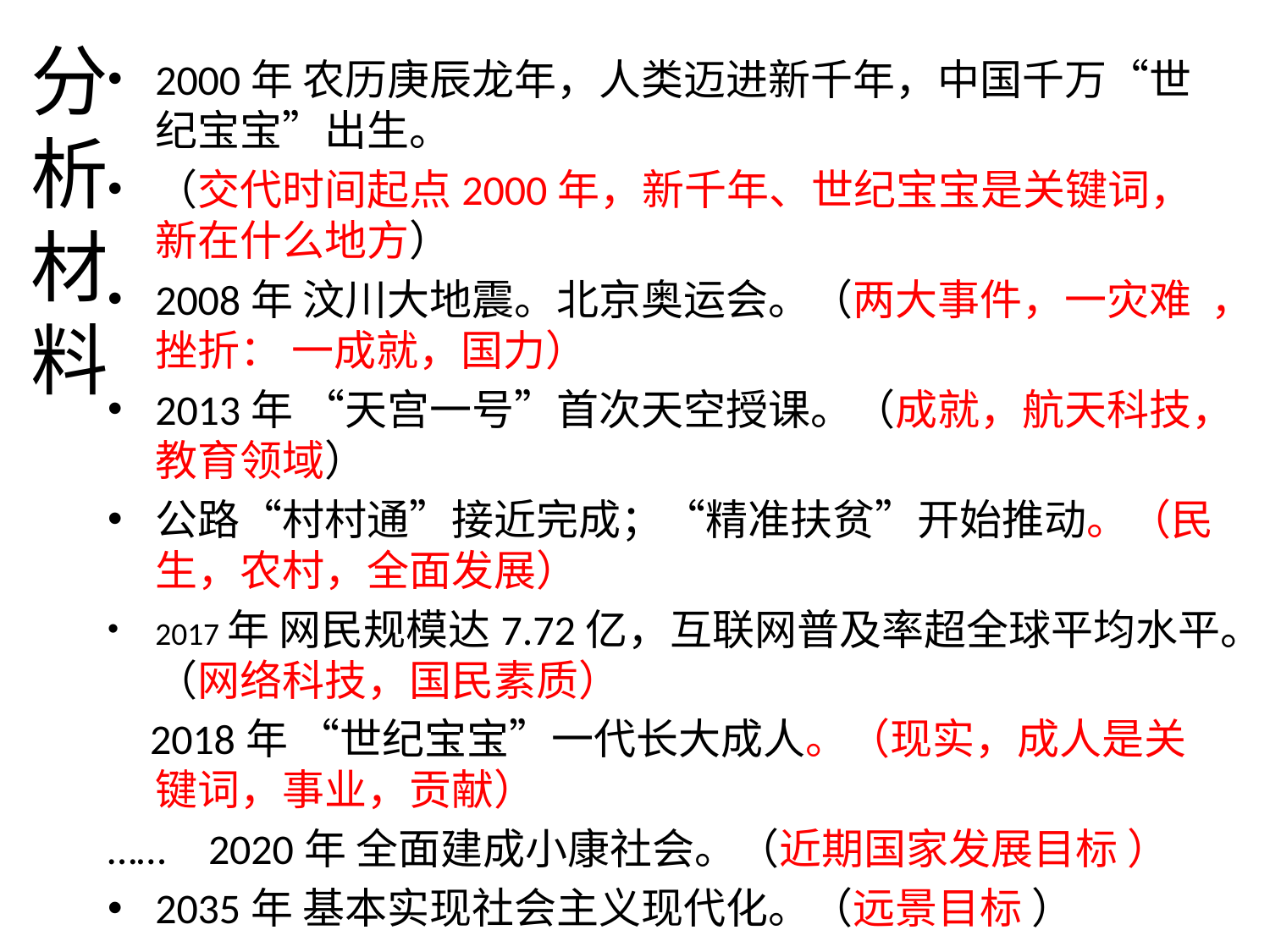

# 分析材料
2000年 农历庚辰龙年，人类迈进新千年，中国千万“世纪宝宝”出生。
（交代时间起点2000年，新千年、世纪宝宝是关键词，新在什么地方）
2008年 汶川大地震。北京奥运会。（两大事件，一灾难  ，挫折： 一成就，国力）
2013年 “天宫一号”首次天空授课。（成就，航天科技，教育领域）
公路“村村通”接近完成；“精准扶贫”开始推动。（民生，农村，全面发展）
2017年 网民规模达7.72亿，互联网普及率超全球平均水平。（网络科技，国民素质）
 2018年 “世纪宝宝”一代长大成人。（现实，成人是关键词，事业，贡献）
…… 2020年 全面建成小康社会。（近期国家发展目标 ）
2035年 基本实现社会主义现代化。（远景目标 ）